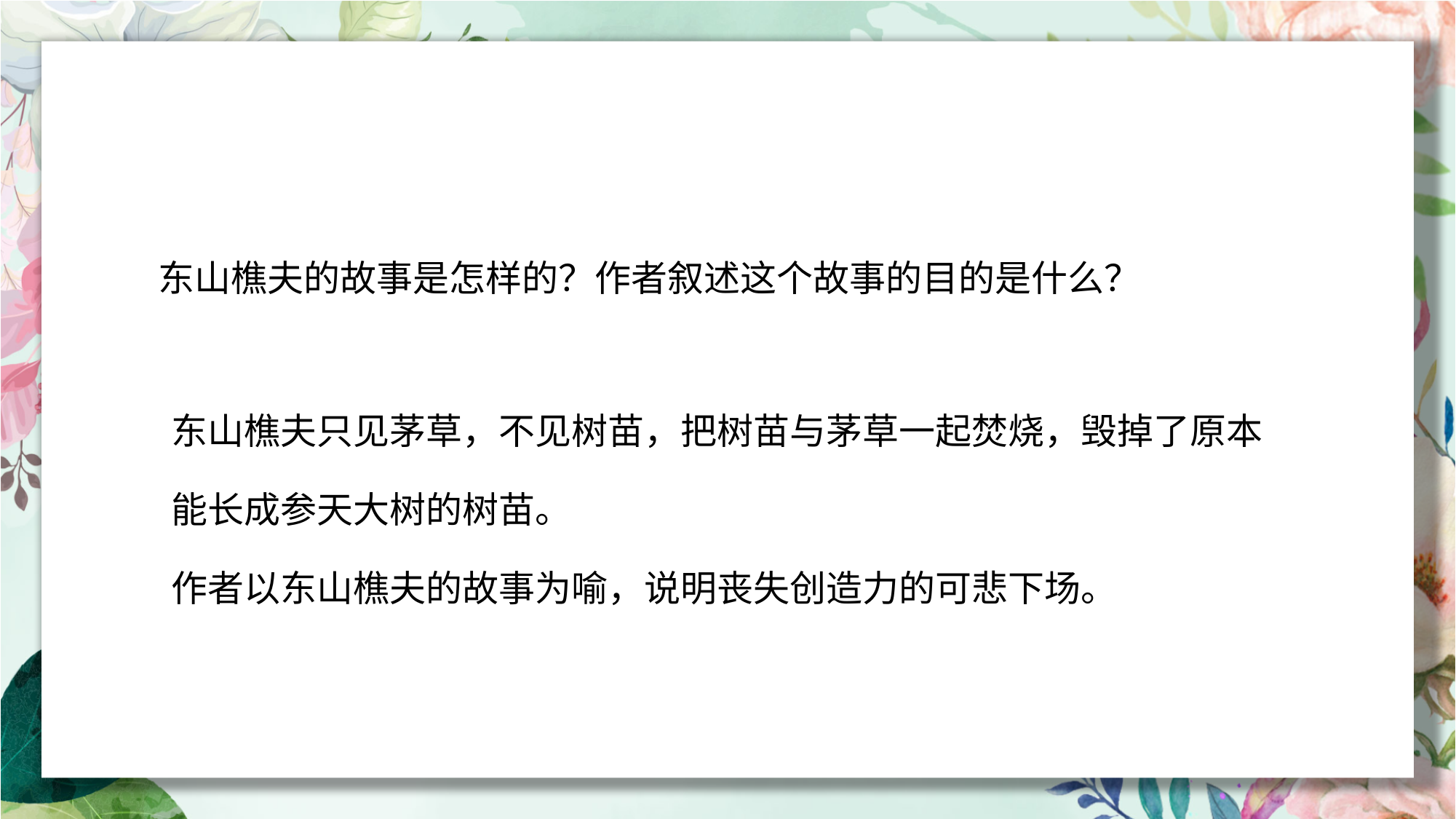

东山樵夫的故事是怎样的？作者叙述这个故事的目的是什么？
东山樵夫只见茅草，不见树苗，把树苗与茅草一起焚烧，毁掉了原本能长成参天大树的树苗。
作者以东山樵夫的故事为喻，说明丧失创造力的可悲下场。